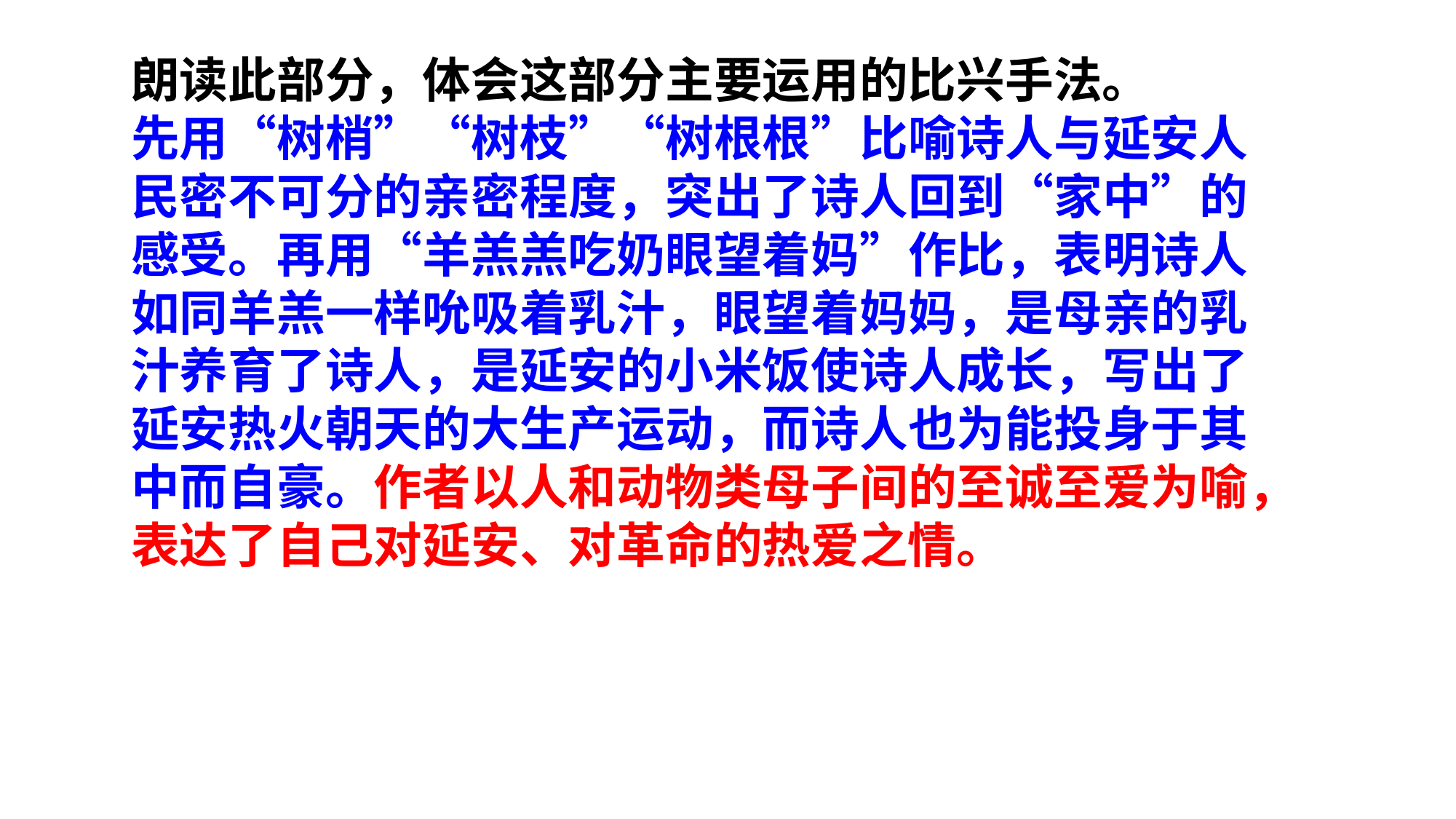

朗读此部分，体会这部分主要运用的比兴手法。
先用“树梢”“树枝”“树根根”比喻诗人与延安人民密不可分的亲密程度，突出了诗人回到“家中”的感受。再用“羊羔羔吃奶眼望着妈”作比，表明诗人如同羊羔一样吮吸着乳汁，眼望着妈妈，是母亲的乳汁养育了诗人，是延安的小米饭使诗人成长，写出了延安热火朝天的大生产运动，而诗人也为能投身于其中而自豪。作者以人和动物类母子间的至诚至爱为喻，表达了自己对延安、对革命的热爱之情。